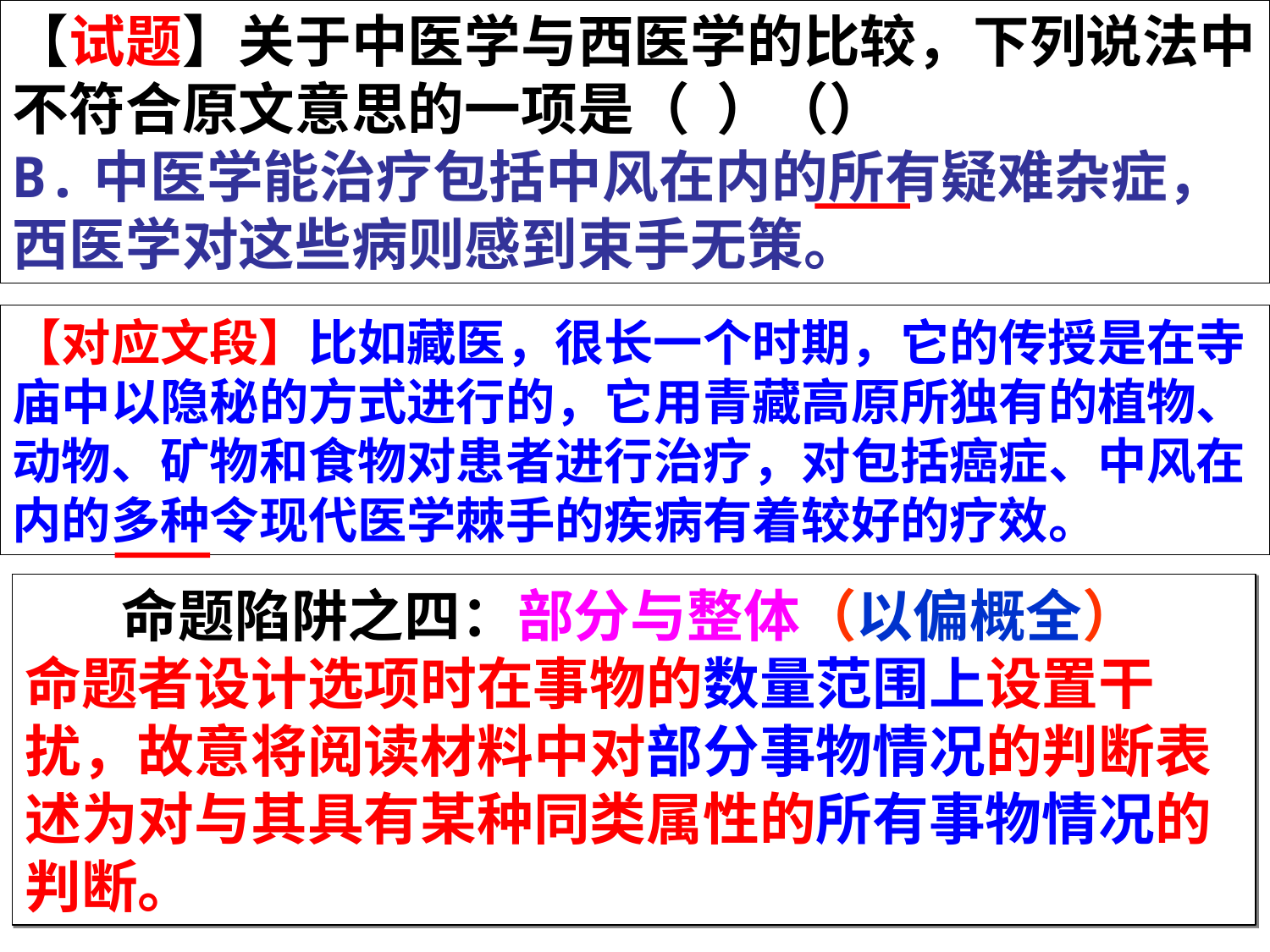

【试题】关于中医学与西医学的比较，下列说法中不符合原文意思的一项是（  ）（）
B.中医学能治疗包括中风在内的所有疑难杂症，西医学对这些病则感到束手无策。

【对应文段】比如藏医，很长一个时期，它的传授是在寺庙中以隐秘的方式进行的，它用青藏高原所独有的植物、动物、矿物和食物对患者进行治疗，对包括癌症、中风在内的多种令现代医学棘手的疾病有着较好的疗效。

命题陷阱之四：部分与整体（以偏概全）
命题者设计选项时在事物的数量范围上设置干扰，故意将阅读材料中对部分事物情况的判断表述为对与其具有某种同类属性的所有事物情况的判断。